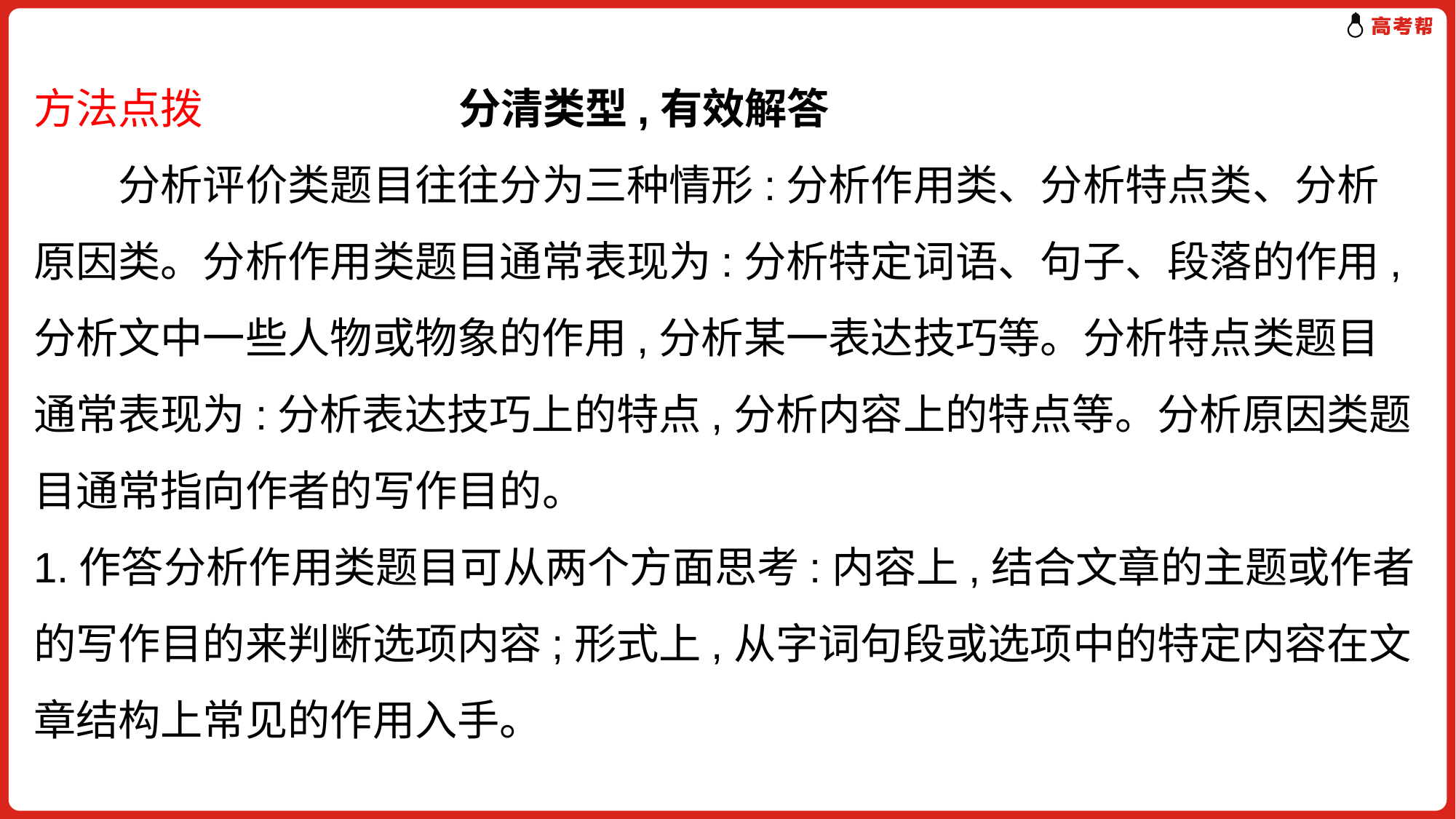

方法点拨                           分清类型,有效解答
　　分析评价类题目往往分为三种情形:分析作用类、分析特点类、分析原因类。分析作用类题目通常表现为:分析特定词语、句子、段落的作用,分析文中一些人物或物象的作用,分析某一表达技巧等。分析特点类题目通常表现为:分析表达技巧上的特点,分析内容上的特点等。分析原因类题目通常指向作者的写作目的。
1.作答分析作用类题目可从两个方面思考:内容上,结合文章的主题或作者的写作目的来判断选项内容;形式上,从字词句段或选项中的特定内容在文章结构上常见的作用入手。